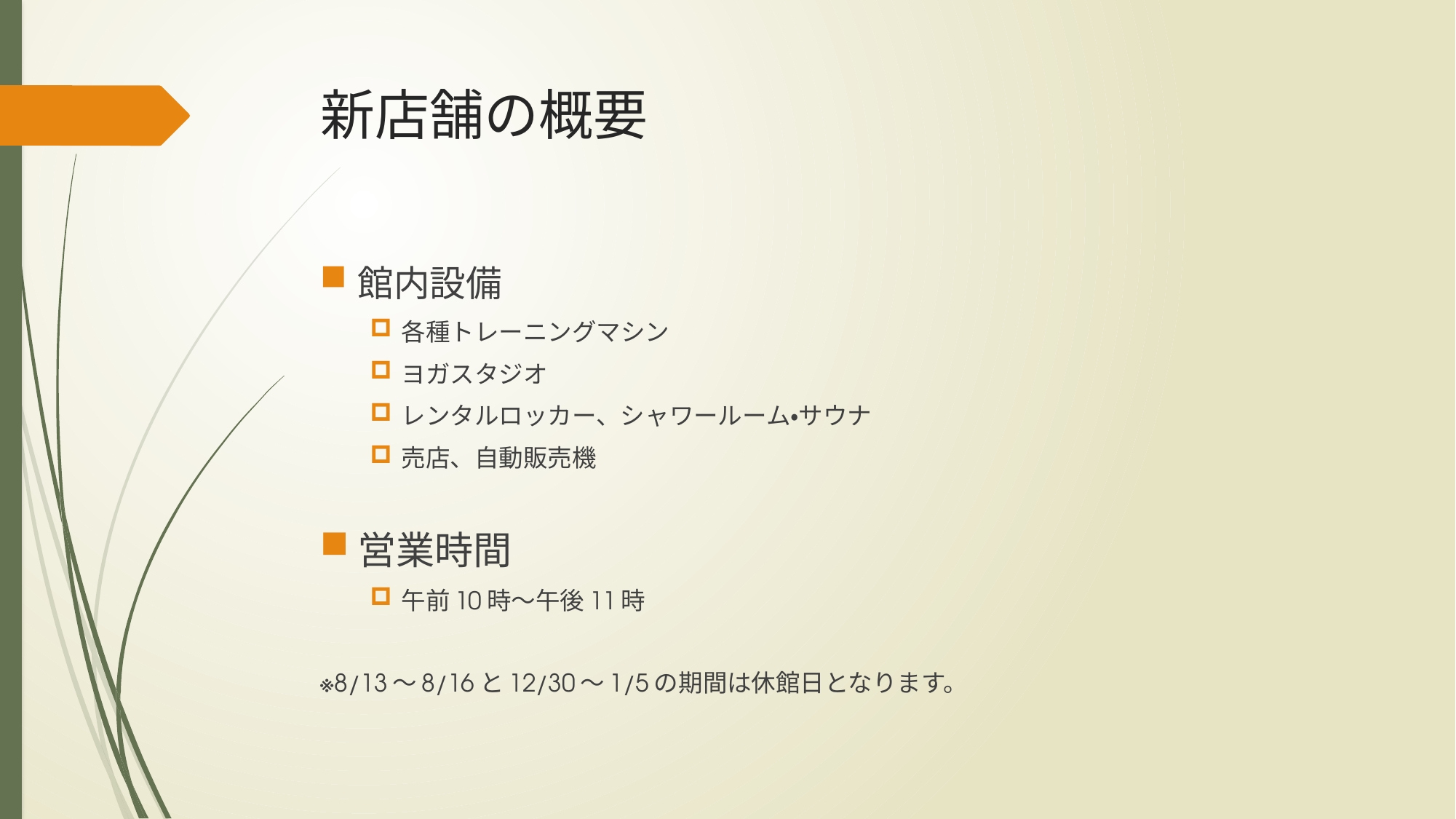

# 新店舗の概要
館内設備
各種トレーニングマシン
ヨガスタジオ
レンタルロッカー、シャワールーム・サウナ
売店、自動販売機

営業時間
午前10時～午後11時

※8/13～8/16と12/30～1/5の期間は休館日となります。